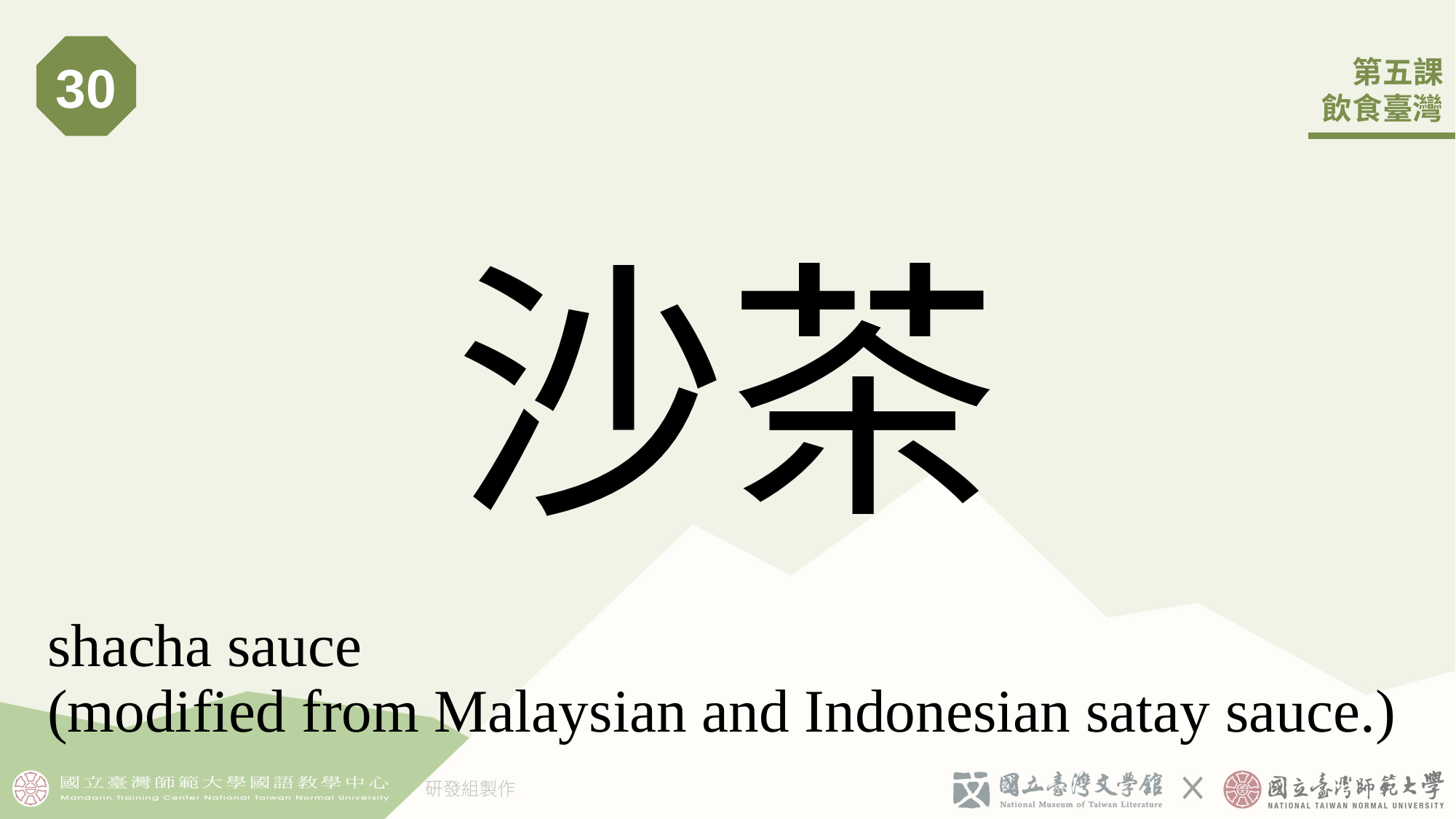

30
# 沙茶
shacha sauce
(modified from Malaysian and Indonesian satay sauce.)